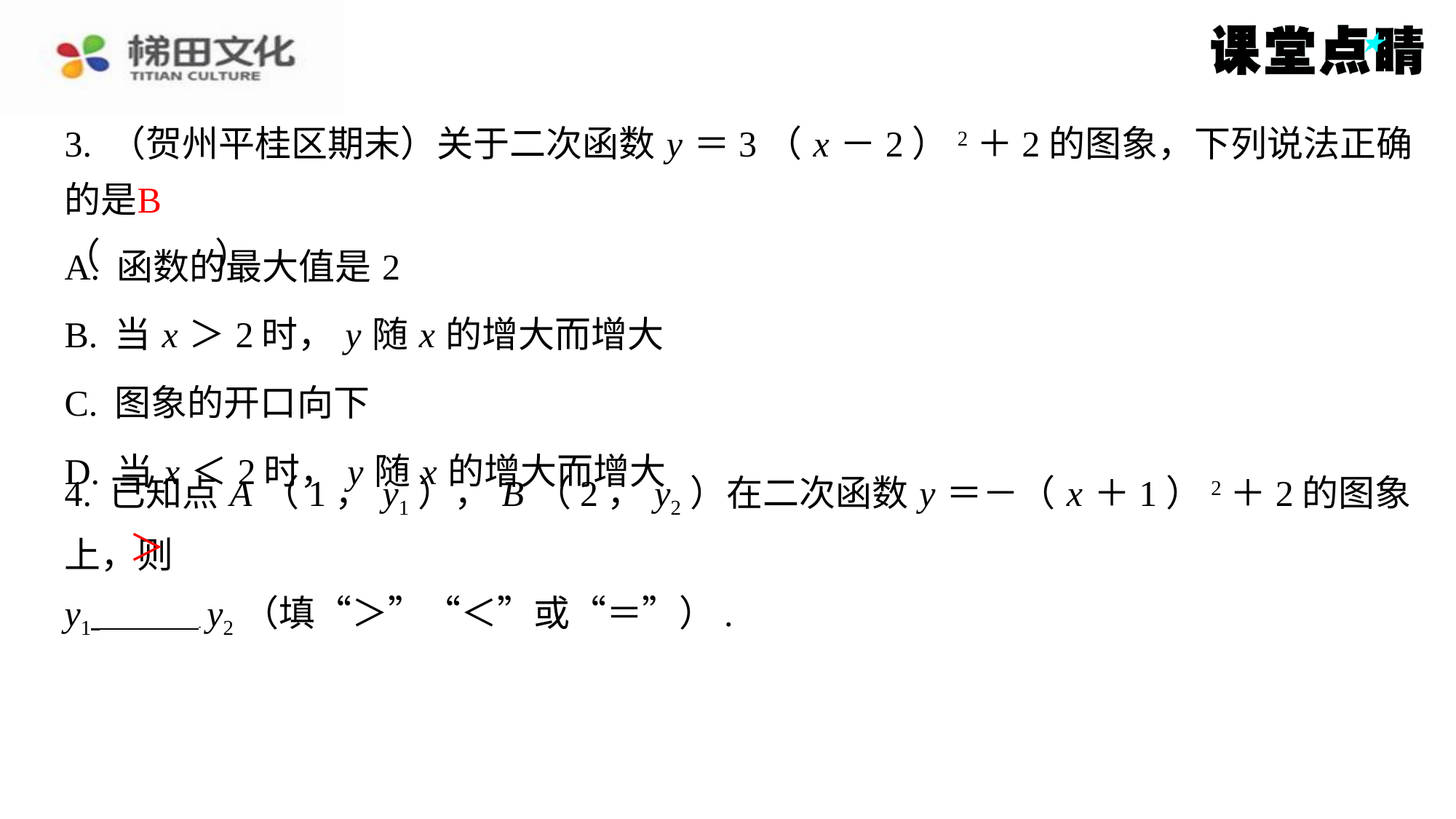

3. （贺州平桂区期末）关于二次函数 y ＝3（ x －2）2＋2的图象，下列说法正确的是
（　B　）
B
| A. 函数的最大值是2 |
| --- |
| B. 当 x ＞2时， y 随 x 的增大而增大 |
| C. 图象的开口向下 |
| D. 当 x ＜2时， y 随 x 的增大而增大 |
4. 已知点 A （1， y1）， B （2， y2）在二次函数 y ＝－（ x ＋1）2＋2的图象上，则
y1                y2（填“＞”“＜”或“＝”）.
＞